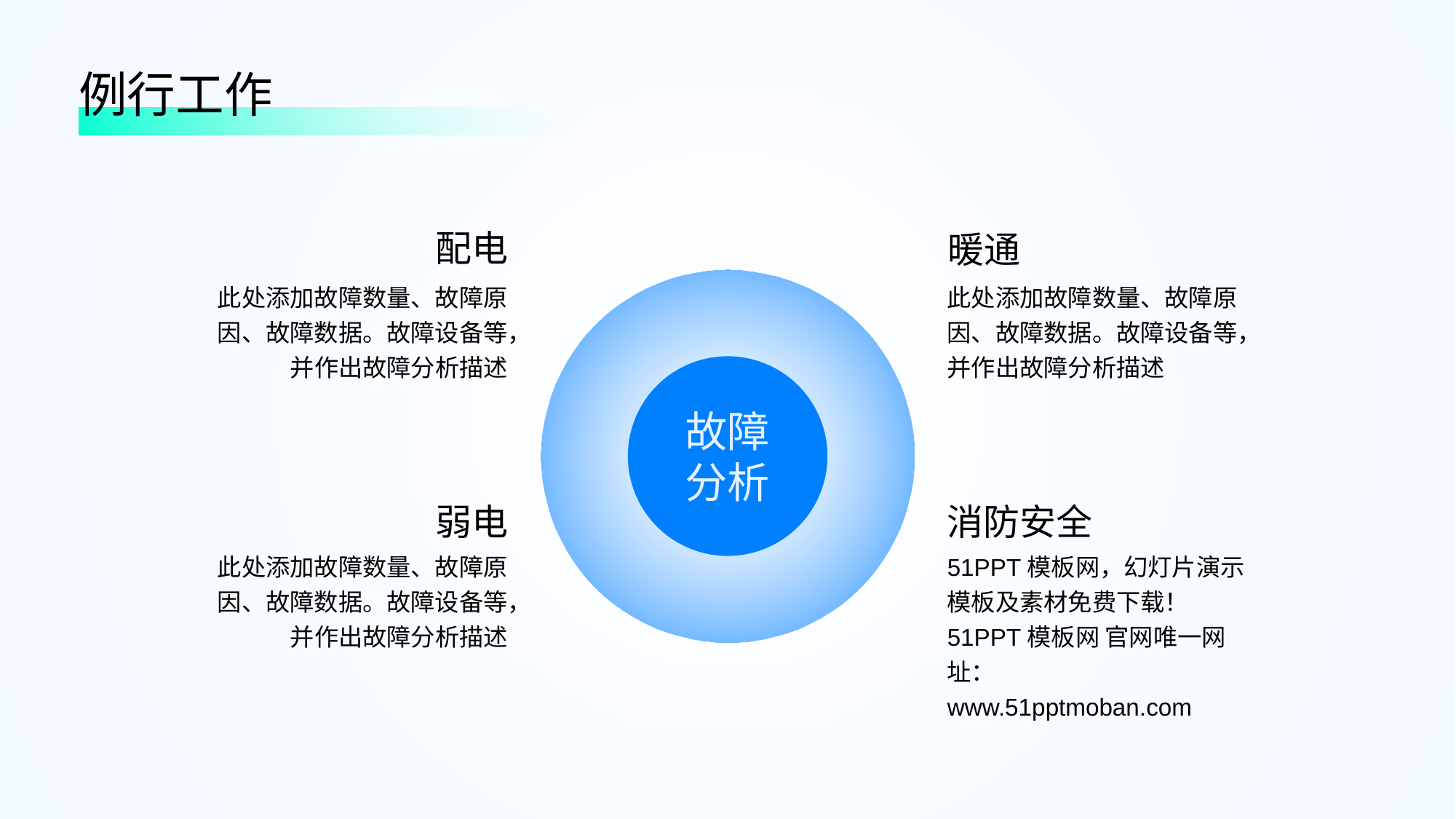

例行工作

配电
暖通

此处添加故障数量、故障原因、故障数据。故障设备等，并作出故障分析描述
此处添加故障数量、故障原因、故障数据。故障设备等，并作出故障分析描述

故障
分析
弱电
消防安全
此处添加故障数量、故障原因、故障数据。故障设备等，并作出故障分析描述
51PPT模板网，幻灯片演示模板及素材免费下载！
51PPT模板网 官网唯一网址：www.51pptmoban.com